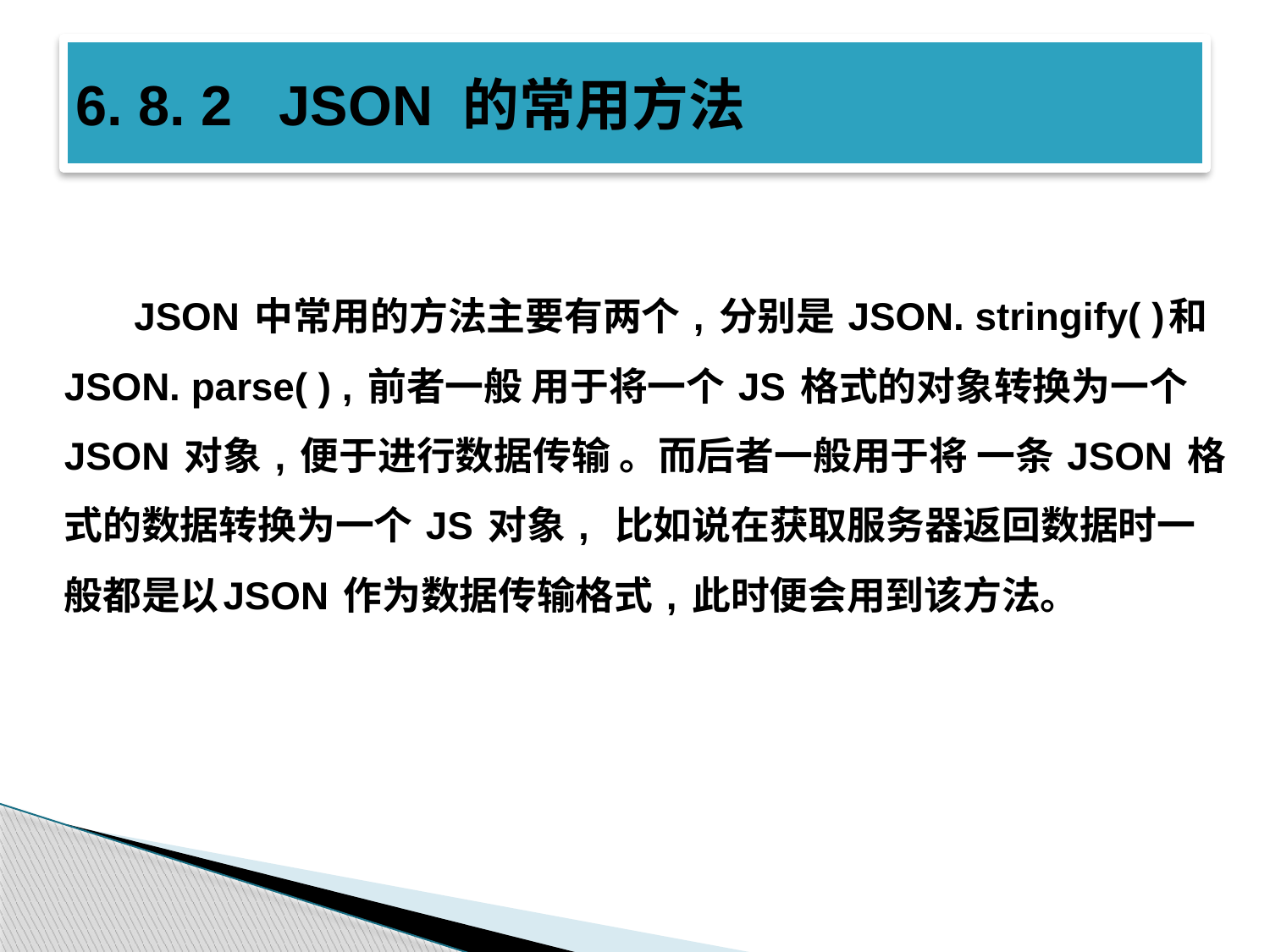

# 6. 8. 2   JSON 的常用方法

JSON 中常用的方法主要有两个 , 分别是 JSON. stringify( )和 JSON. parse( ) , 前者一般 用于将一个 JS 格式的对象转换为一个 JSON 对象 , 便于进行数据传输 。而后者一般用于将 一条 JSON 格式的数据转换为一个 JS 对象 ,  比如说在获取服务器返回数据时一般都是以JSON 作为数据传输格式 , 此时便会用到该方法。